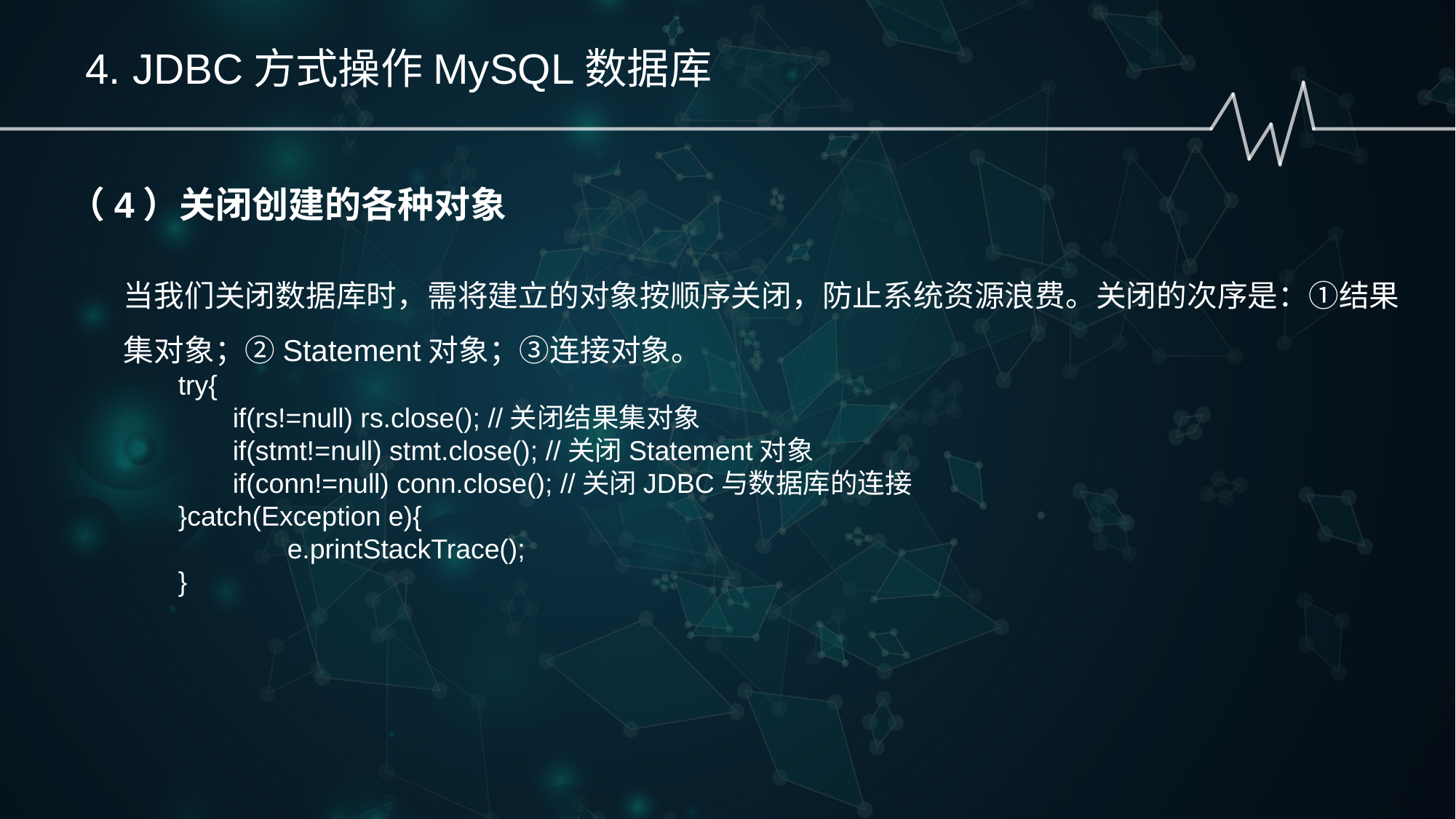

4. JDBC方式操作MySQL数据库
（4）关闭创建的各种对象

当我们关闭数据库时，需将建立的对象按顺序关闭，防止系统资源浪费。关闭的次序是：①结果集对象；②Statement对象；③连接对象。
try{
if(rs!=null) rs.close(); //关闭结果集对象
if(stmt!=null) stmt.close(); //关闭Statement对象
if(conn!=null) conn.close(); //关闭JDBC与数据库的连接
}catch(Exception e){
	e.printStackTrace();
}